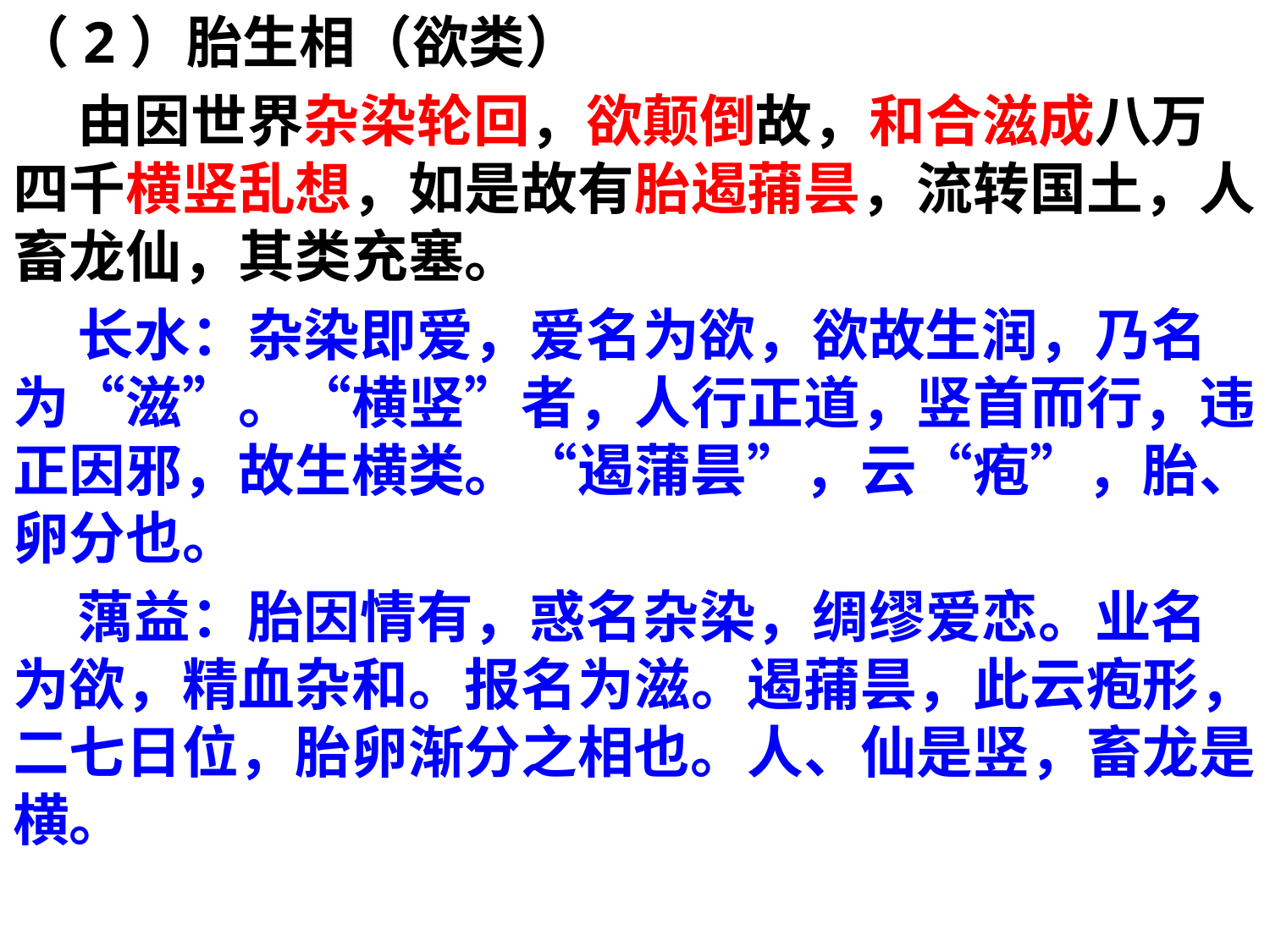

（2）胎生相（欲类）
    由因世界杂染轮回，欲颠倒故，和合滋成八万四千横竖乱想，如是故有胎遏蒱昙，流转国土，人畜龙仙，其类充塞。
    长水：杂染即爱，爱名为欲，欲故生润，乃名为“滋”。“横竖”者，人行正道，竖首而行，违正因邪，故生横类。“遏蒲昙”，云“疱”，胎、卵分也。
    蕅益：胎因情有，惑名杂染，绸缪爱恋。业名为欲，精血杂和。报名为滋。遏蒱昙，此云疱形，二七日位，胎卵渐分之相也。人、仙是竖，畜龙是横。